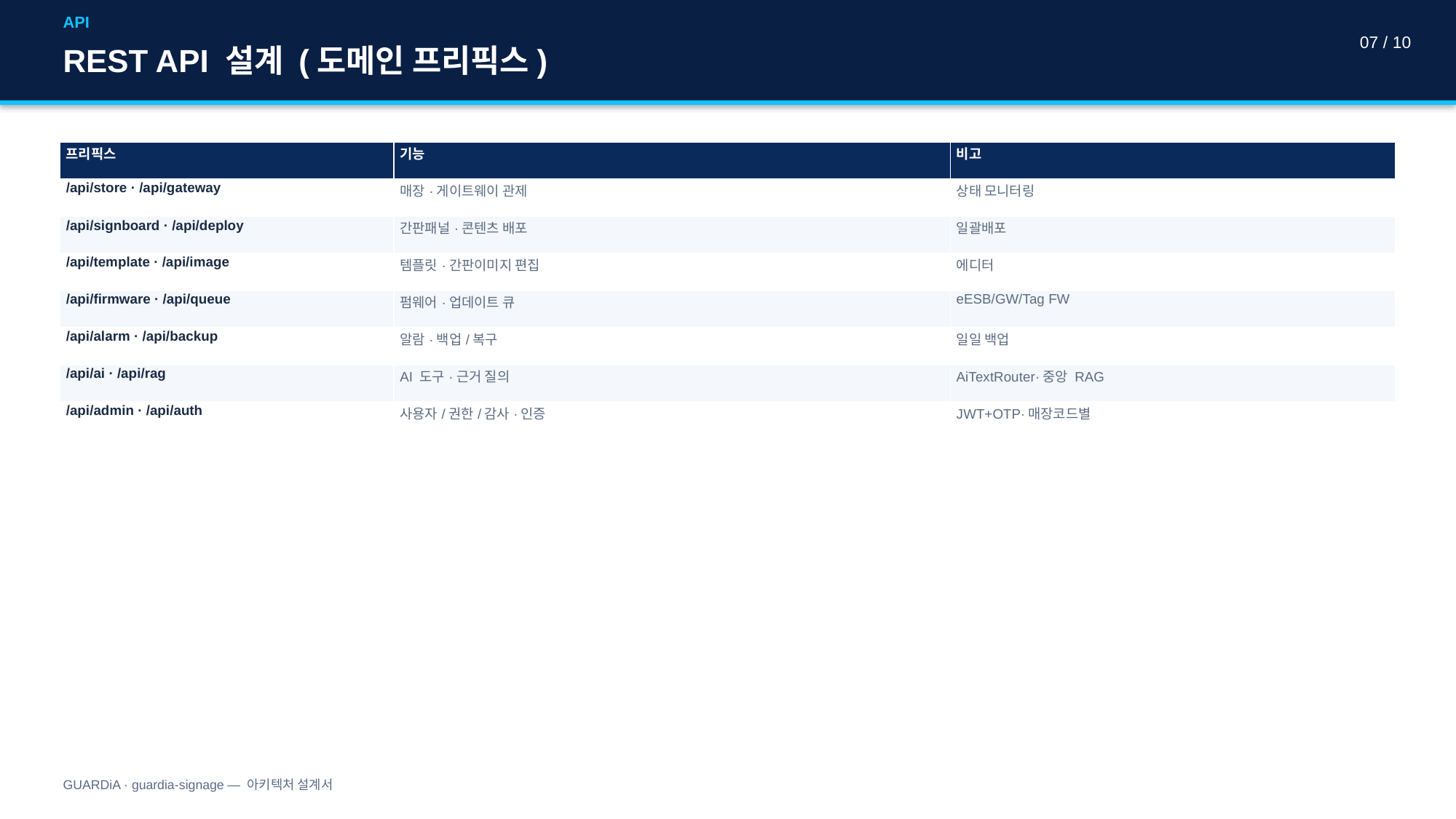

API
07 / 10
REST API 설계 (도메인 프리픽스)

| 프리픽스 | 기능 | 비고 |
| --- | --- | --- |
| /api/store · /api/gateway | 매장·게이트웨이 관제 | 상태 모니터링 |
| /api/signboard · /api/deploy | 간판패널·콘텐츠 배포 | 일괄배포 |
| /api/template · /api/image | 템플릿·간판이미지 편집 | 에디터 |
| /api/firmware · /api/queue | 펌웨어·업데이트 큐 | eESB/GW/Tag FW |
| /api/alarm · /api/backup | 알람·백업/복구 | 일일 백업 |
| /api/ai · /api/rag | AI 도구·근거 질의 | AiTextRouter·중앙 RAG |
| /api/admin · /api/auth | 사용자/권한/감사·인증 | JWT+OTP·매장코드별 |
GUARDiA · guardia-signage — 아키텍처 설계서